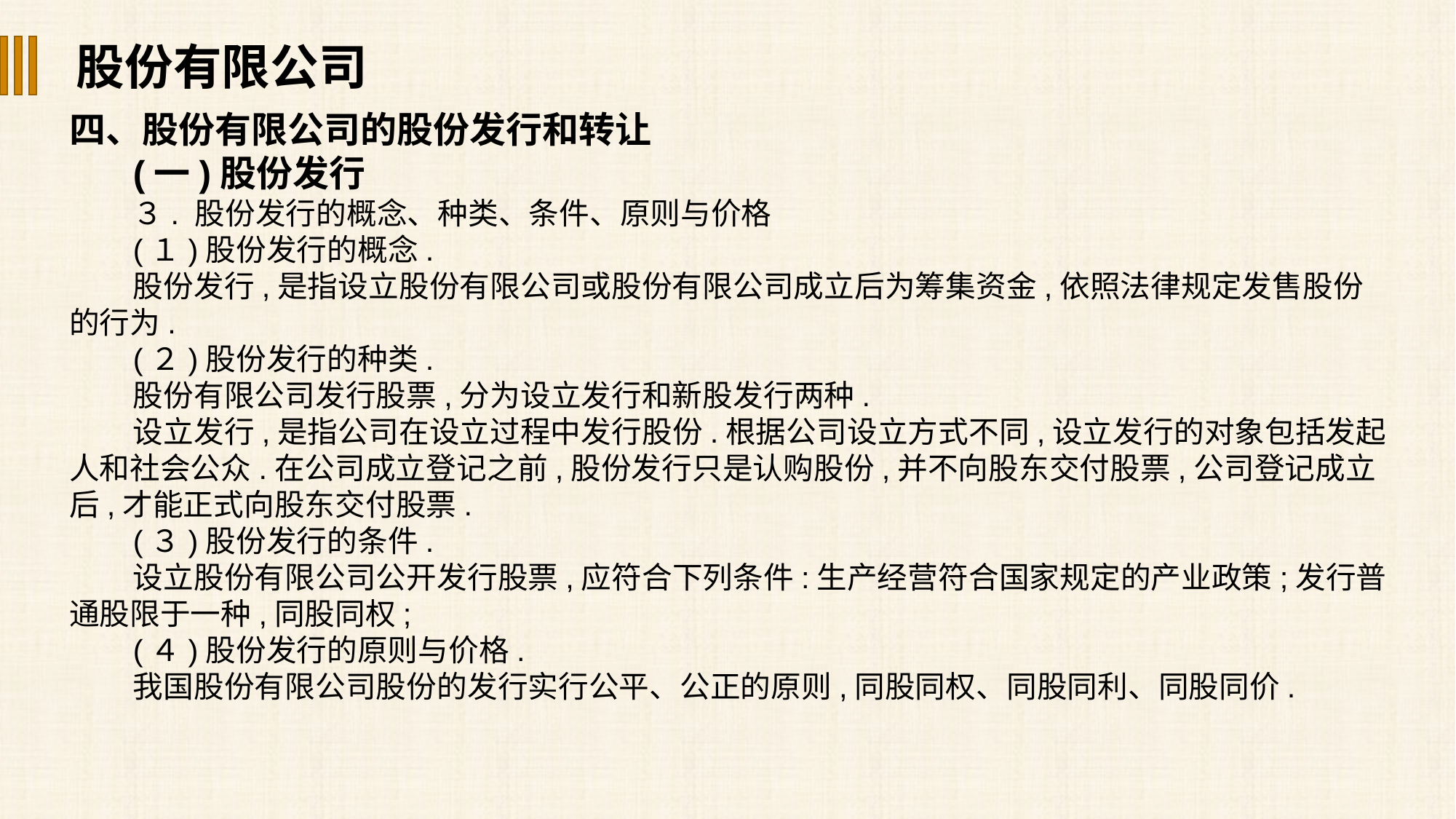

股份有限公司

四、股份有限公司的股份发行和转让
(一)股份发行
３. 股份发行的概念、种类、条件、原则与价格
(１)股份发行的概念.
股份发行,是指设立股份有限公司或股份有限公司成立后为筹集资金,依照法律规定发售股份的行为.
(２)股份发行的种类.
股份有限公司发行股票,分为设立发行和新股发行两种.
设立发行,是指公司在设立过程中发行股份.根据公司设立方式不同,设立发行的对象包括发起人和社会公众.在公司成立登记之前,股份发行只是认购股份,并不向股东交付股票,公司登记成立后,才能正式向股东交付股票.
(３)股份发行的条件.
设立股份有限公司公开发行股票,应符合下列条件:生产经营符合国家规定的产业政策;发行普通股限于一种,同股同权;
(４)股份发行的原则与价格.
我国股份有限公司股份的发行实行公平、公正的原则,同股同权、同股同利、同股同价.